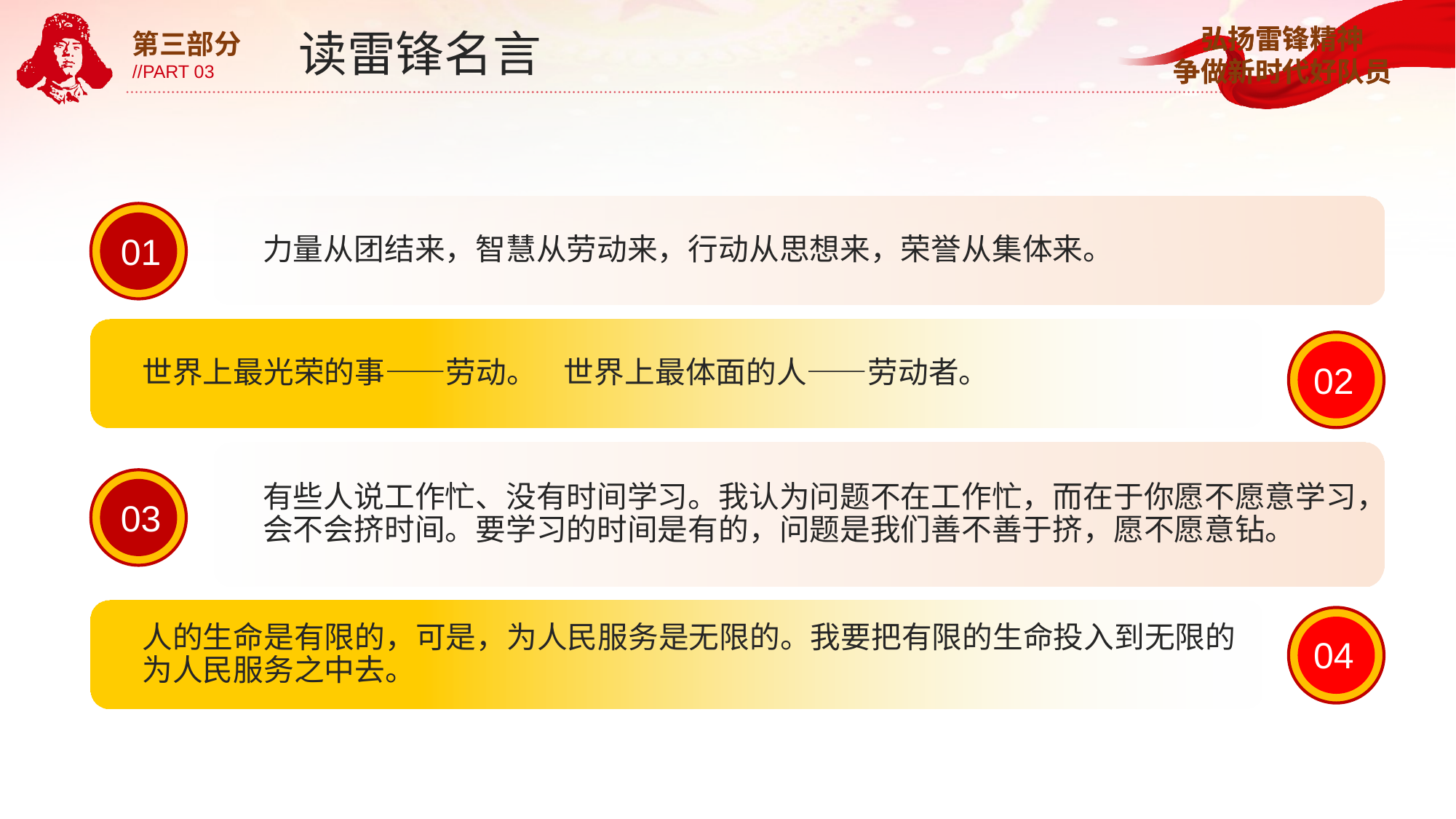

读雷锋名言
第三部分
//PART 03
力量从团结来，智慧从劳动来，行动从思想来，荣誉从集体来。

01
世界上最光荣的事——劳动。    世界上最体面的人——劳动者。

02
有些人说工作忙、没有时间学习。我认为问题不在工作忙，而在于你愿不愿意学习，会不会挤时间。要学习的时间是有的，问题是我们善不善于挤，愿不愿意钻。

03
人的生命是有限的，可是，为人民服务是无限的。我要把有限的生命投入到无限的为人民服务之中去。

04